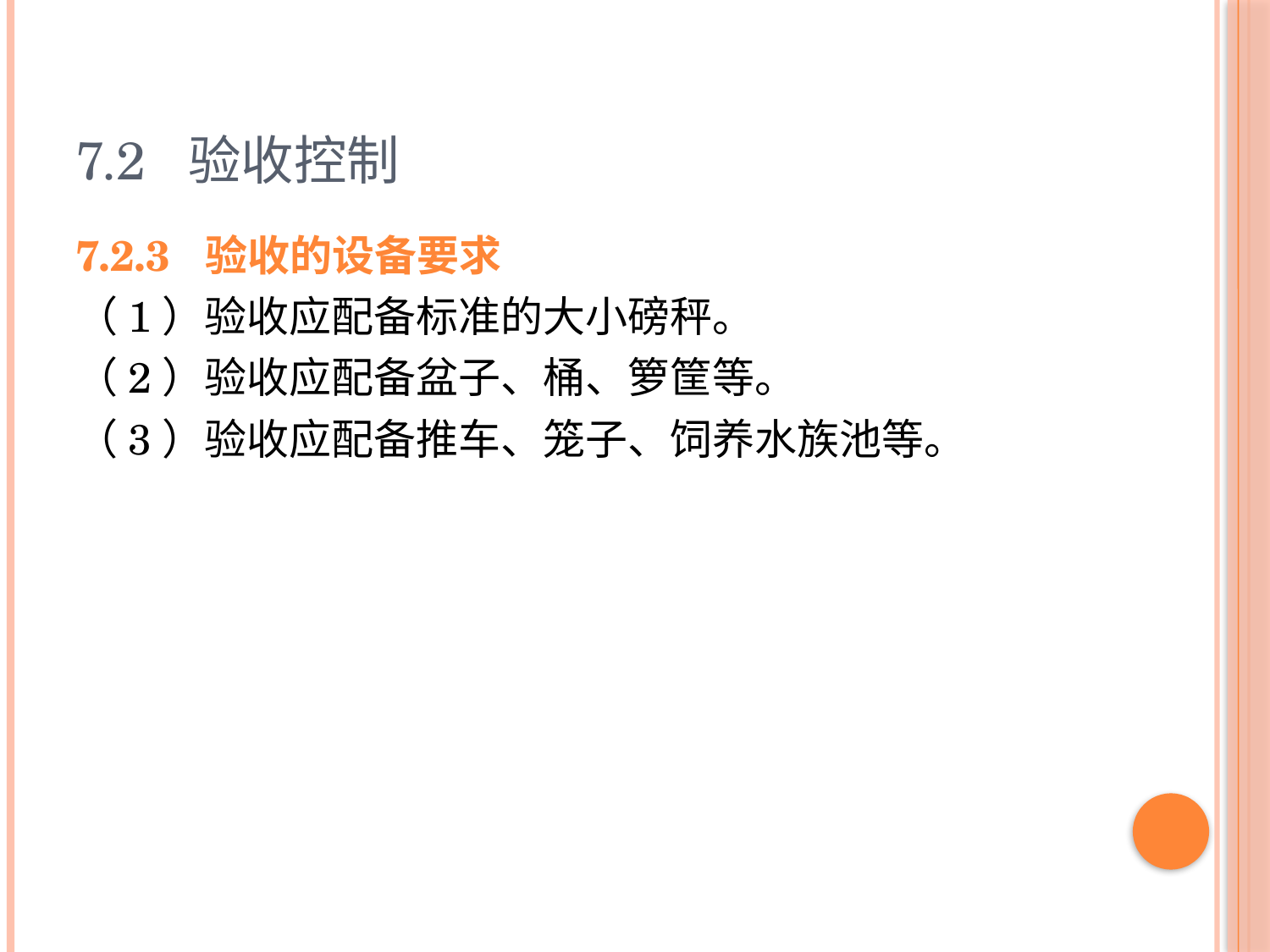

# 7.2  验收控制
7.2.3  验收的设备要求
（1）验收应配备标准的大小磅秤。
（2）验收应配备盆子、桶、箩筐等。
（3）验收应配备推车、笼子、饲养水族池等。